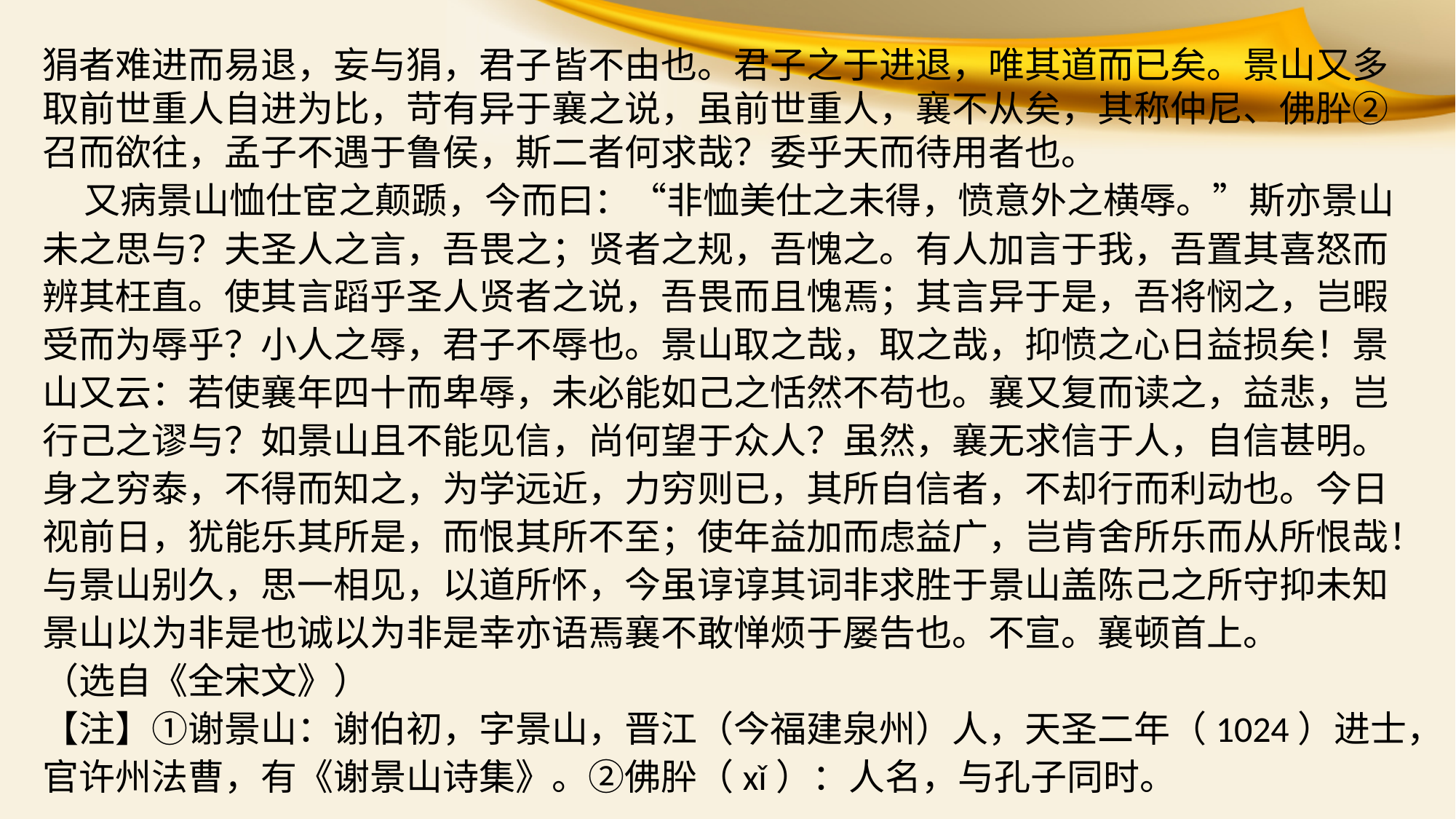

狷者难进而易退，妄与狷，君子皆不由也。君子之于进退，唯其道而已矣。景山又多取前世重人自进为比，苛有异于襄之说，虽前世重人，襄不从矣，其称仲尼、佛肸②召而欲往，孟子不遇于鲁侯，斯二者何求哉？委乎天而待用者也。
    又病景山恤仕宦之颠踬，今而曰：“非恤美仕之未得，愤意外之横辱。”斯亦景山未之思与？夫圣人之言，吾畏之；贤者之规，吾愧之。有人加言于我，吾置其喜怒而辨其枉直。使其言蹈乎圣人贤者之说，吾畏而且愧焉；其言异于是，吾将悯之，岂暇受而为辱乎？小人之辱，君子不辱也。景山取之哉，取之哉，抑愤之心日益损矣！景山又云：若使襄年四十而卑辱，未必能如己之恬然不苟也。襄又复而读之，益悲，岂行己之谬与？如景山且不能见信，尚何望于众人？虽然，襄无求信于人，自信甚明。身之穷泰，不得而知之，为学远近，力穷则已，其所自信者，不却行而利动也。今日视前日，犹能乐其所是，而恨其所不至；使年益加而虑益广，岂肯舍所乐而从所恨哉！
与景山别久，思一相见，以道所怀，今虽谆谆其词非求胜于景山盖陈己之所守抑未知景山以为非是也诚以为非是幸亦语焉襄不敢惮烦于屡告也。不宣。襄顿首上。
（选自《全宋文》）
【注】①谢景山：谢伯初，字景山，晋江（今福建泉州）人，天圣二年（1024）进士，官许州法曹，有《谢景山诗集》。②佛肸（xǐ）：人名，与孔子同时。